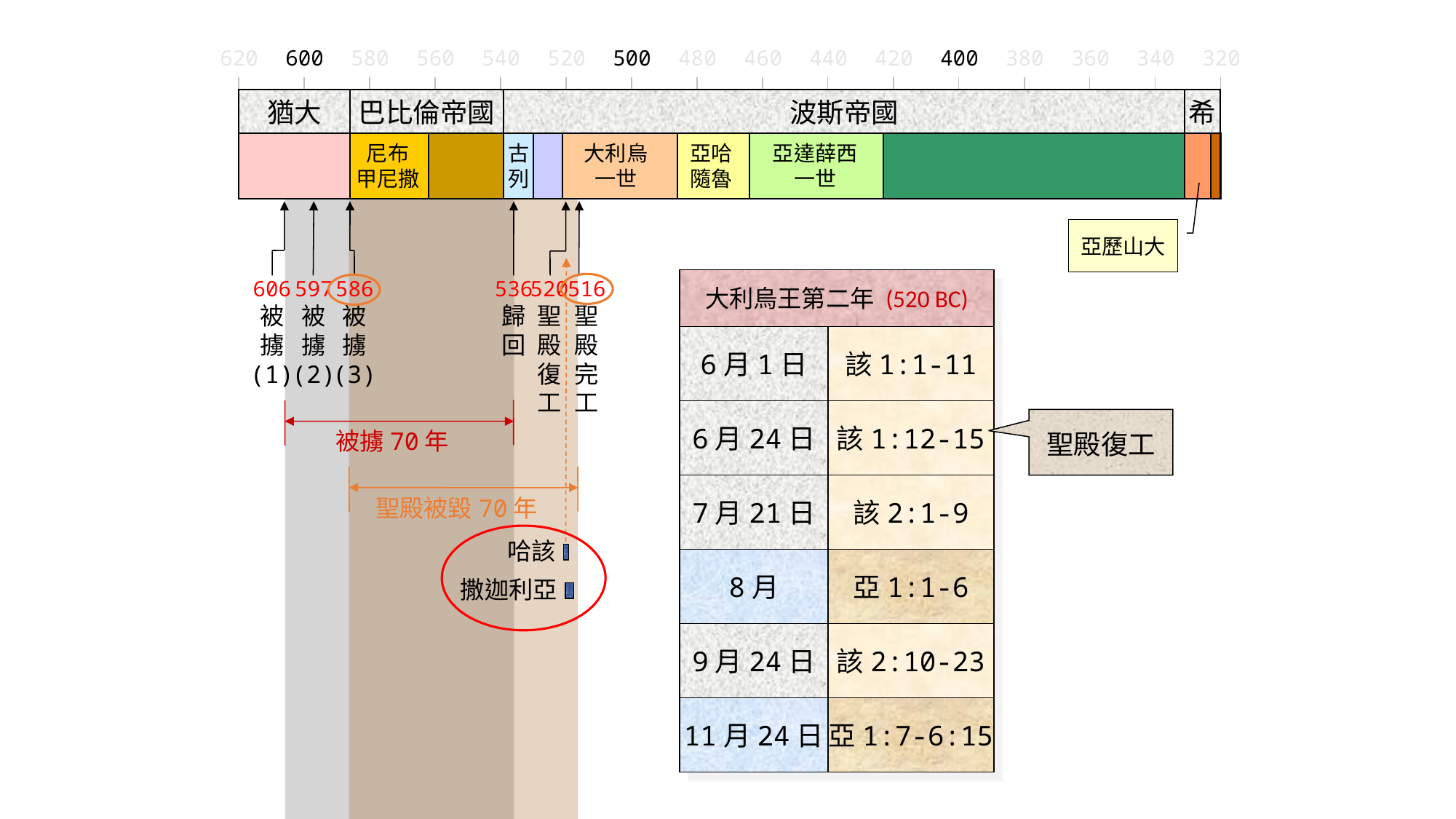

320
380
420
440
480
540
580
600
340
360
400
460
500
520
560
620

猶大
巴比倫帝國
波斯帝國
希

尼布
甲尼撒
古
列
大利烏
一世
亞哈
隨魯
亞達薛西
一世

亞歷山大

536
歸
回
520
聖
殿
復
工
516
聖
殿
完
工
大利烏王第二年 (520 BC)
606
被
擄
(1)
597
被
擄
(2)
586
被
擄
(3)

6月1日
該1:1-11

6月24日
該1:12-15
聖殿復工
被擄70年

7月21日
該2:1-9
聖殿被毀70年

哈該

8月
亞1:1-6
撒迦利亞

9月24日
該2:10-23
11月24日
亞1:7-6:15